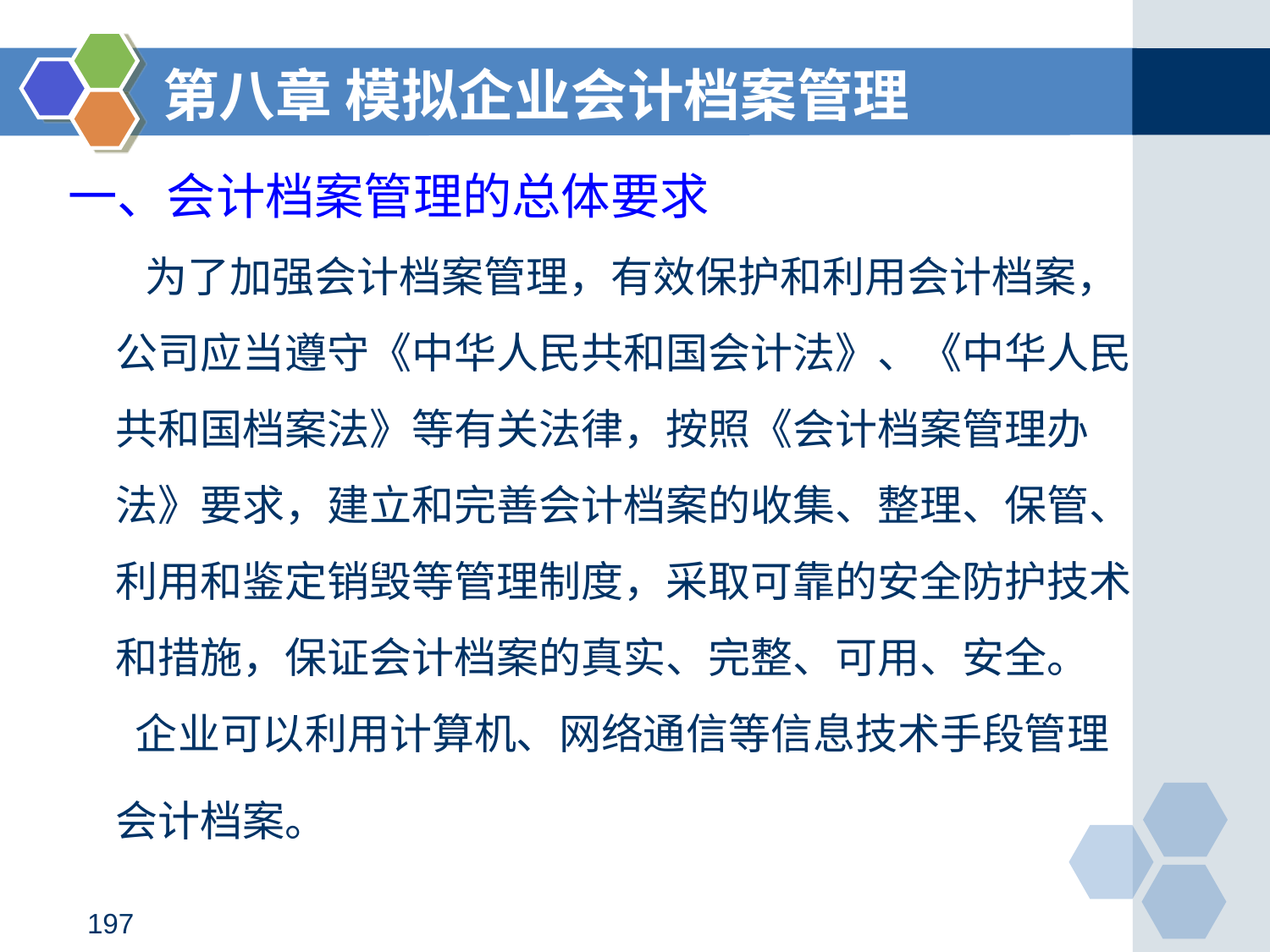

第八章 模拟企业会计档案管理
一、会计档案管理的总体要求
       为了加强会计档案管理，有效保护和利用会计档案，公司应当遵守《中华人民共和国会计法》、《中华人民共和国档案法》等有关法律，按照《会计档案管理办法》要求，建立和完善会计档案的收集、整理、保管、利用和鉴定销毁等管理制度，采取可靠的安全防护技术和措施，保证会计档案的真实、完整、可用、安全。
      企业可以利用计算机、网络通信等信息技术手段管理会计档案。
# 197